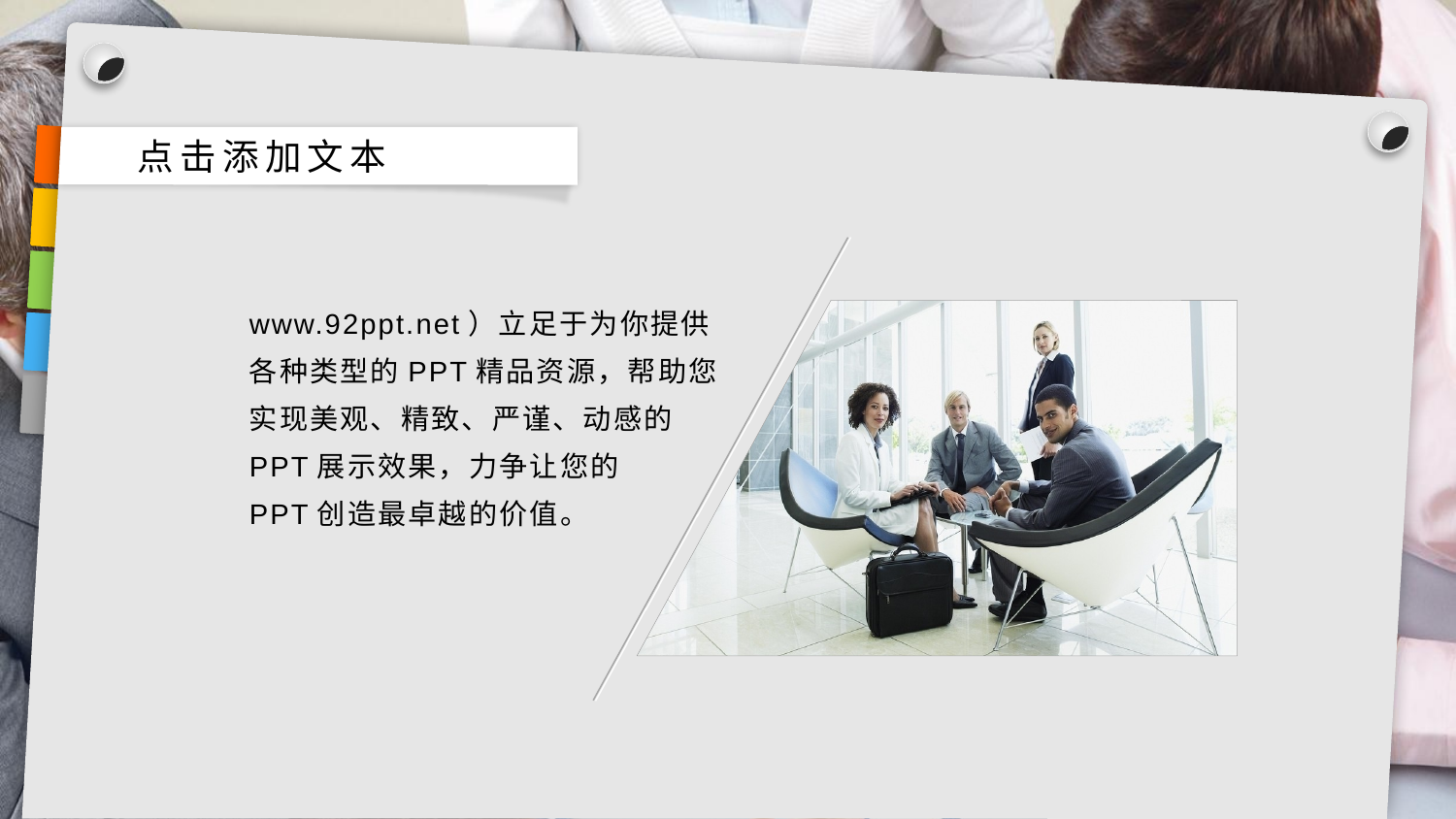

点击添加文本
www.92ppt.net）立足于为你提供
各种类型的PPT精品资源，帮助您
实现美观、精致、严谨、动感的
PPT展示效果，力争让您的
PPT创造最卓越的价值。